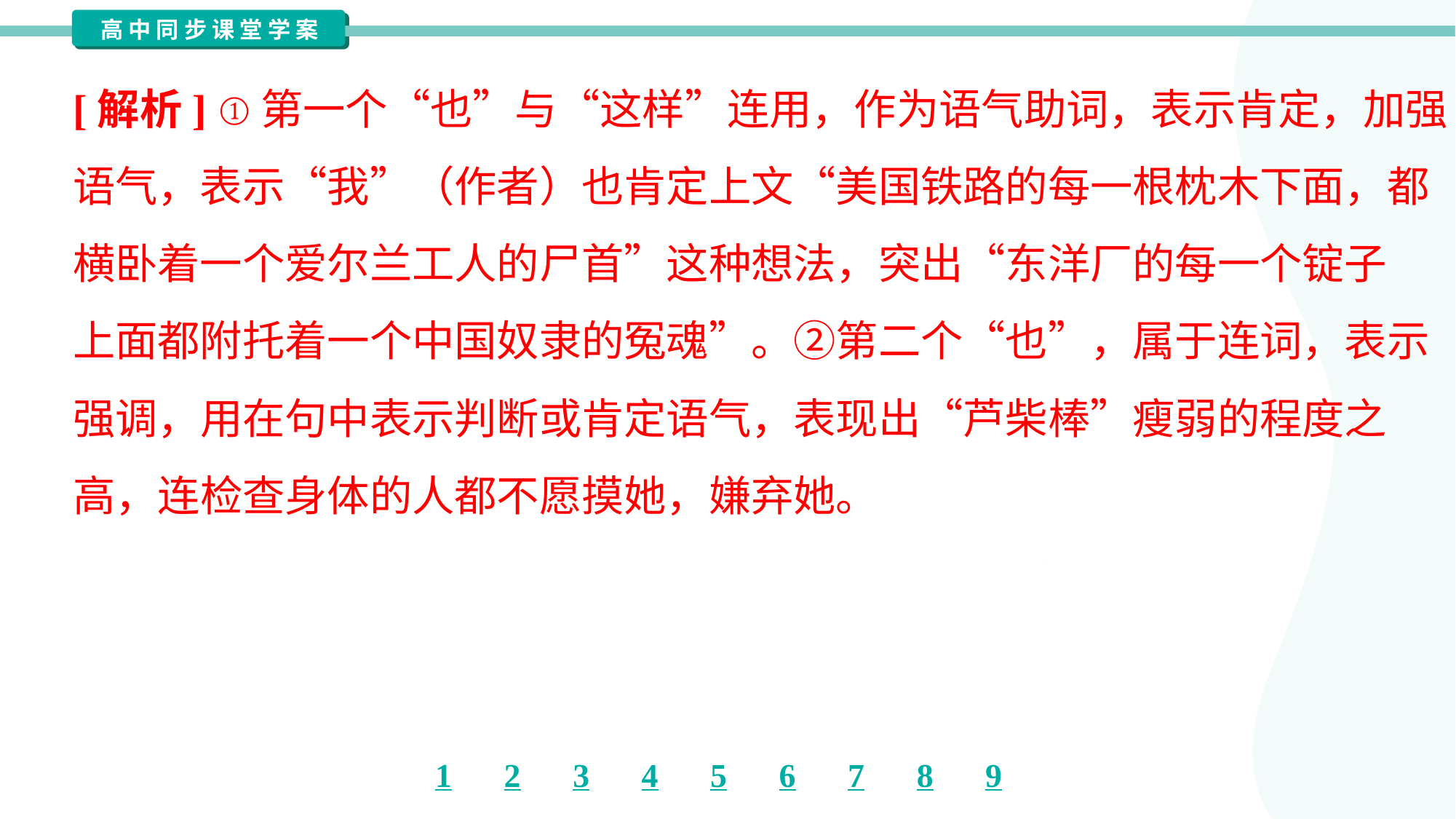

[解析] ①第一个“也”与“这样”连用，作为语气助词，表示肯定，加强
语气，表示“我”（作者）也肯定上文“美国铁路的每一根枕木下面，都
横卧着一个爱尔兰工人的尸首”这种想法，突出“东洋厂的每一个锭子
上面都附托着一个中国奴隶的冤魂”。②第二个“也”，属于连词，表示
强调，用在句中表示判断或肯定语气，表现出“芦柴棒”瘦弱的程度之
高，连检查身体的人都不愿摸她，嫌弃她。